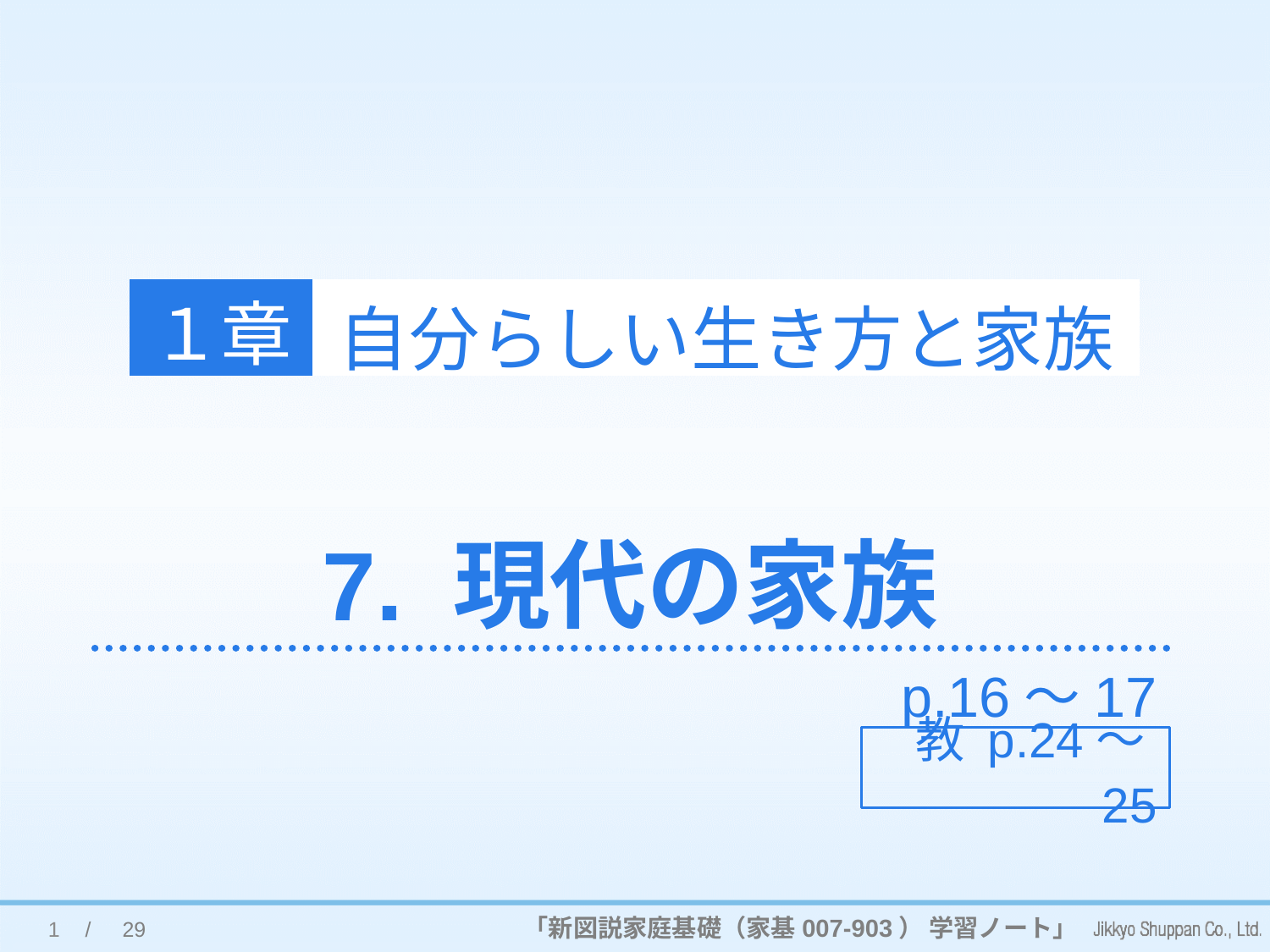

１章
自分らしい生き方と家族
# 7. 現代の家族
p.16～17
教 p.24～25
1